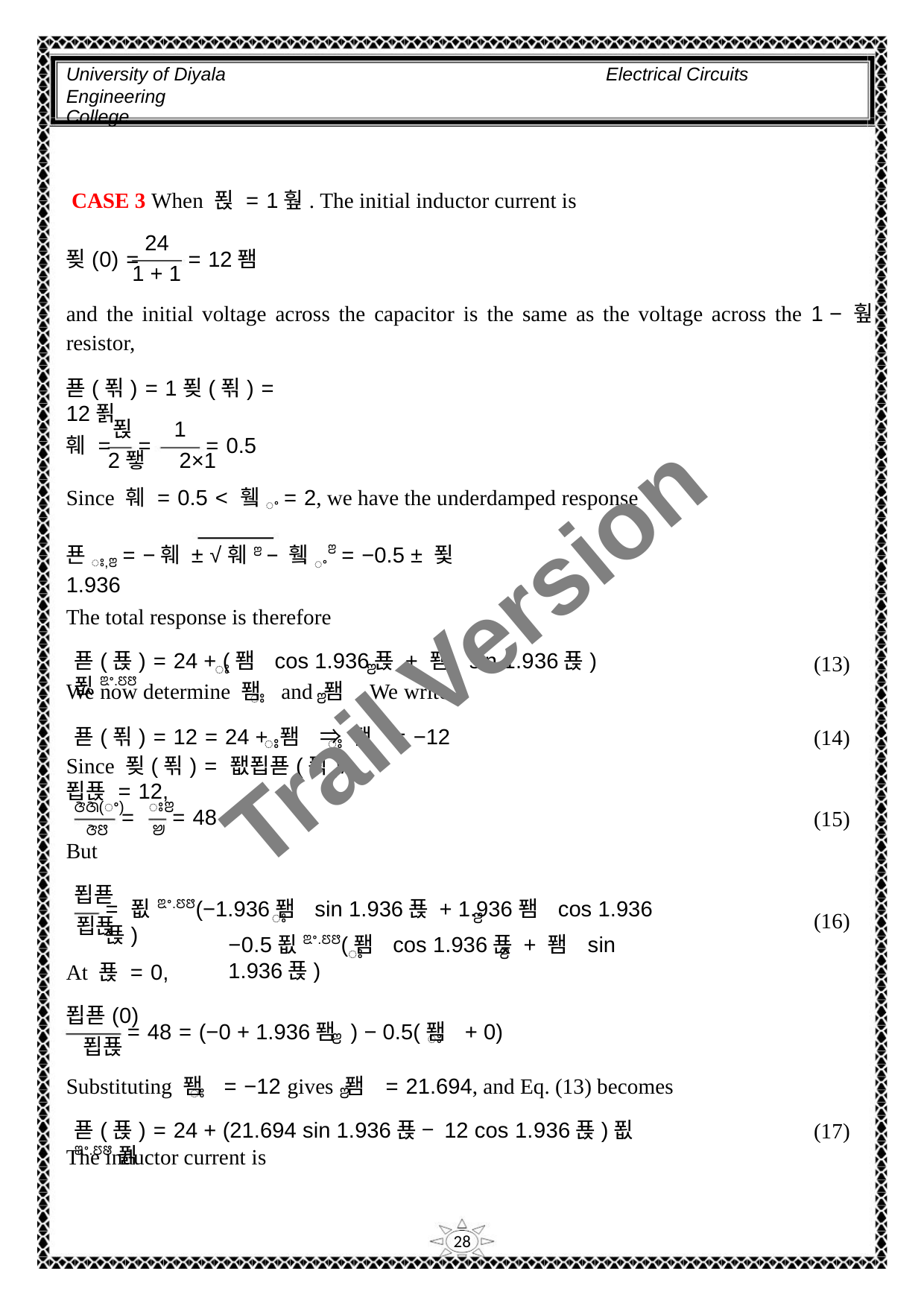

University of Diyala
Engineering College
Electrical Circuits
CASE 3 When 푅 = 1훺. The initial inductor current is
24
푖(0) =
= 12퐴
1 + 1
and the initial voltage across the capacitor is the same as the voltage across the 1 − 훺
resistor,
푣(푂) = 1푖(푂) = 12푉
푅
1
훼 =
=
= 0.5
2퐿 2×1
Since 훼 = 0.5 < 휔ꢀ = 2, we have the underdamped response
푠ꢁ,ꢂ = −훼 ± √훼ꢂ − 휔ꢀꢂ = −0.5 ± 푗1.936
Trail Version
Trail Version
Trail Version
Trail Version
Trail Version
Trail Version
Trail Version
Trail Version
Trail Version
Trail Version
Trail Version
Trail Version
Trail Version
The total response is therefore
푣(푡) = 24 + (퐴 cos 1.936푡 + 퐴 sin 1.936푡)푒ꢃꢀ.ꢄꢅ
(13)
(14)
ꢁ
ꢂ
We now determine 퐴 and 퐴 . We write
ꢁ
ꢂ
푣(푂) = 12 = 24 + 퐴 ⇒ 퐴 = −12
ꢁ
ꢁ
Since 푖(푂) = 퐶푑푣(푂)/푑푡 = 12,
ꢆꢇ(ꢀ)
ꢆꢅ
But
ꢁꢂ
ꢈ
=
= 48
(15)
(16)
푑푣
푑푡
= 푒ꢃꢀ.ꢄꢅ(−1.936퐴 sin 1.936푡 + 1.936퐴 cos 1.936푡)
ꢁ
ꢂ
−0.5푒ꢃꢀ.ꢄꢅ(퐴 cos 1.936푡 + 퐴 sin 1.936푡)
ꢁ
ꢂ
At 푡 = 0,
푑푣(0)
= 48 = (−0 + 1.936퐴 ) − 0.5(퐴 + 0)
ꢂ
ꢁ
푑푡
Substituting 퐴 = −12 gives 퐴 = 21.694, and Eq. (13) becomes
ꢁ
ꢂ
푣(푡) = 24 + (21.694 sin 1.936푡 − 12 cos 1.936푡)푒ꢃꢀ.ꢄꢅ푉
(17)
The inductor current is
28